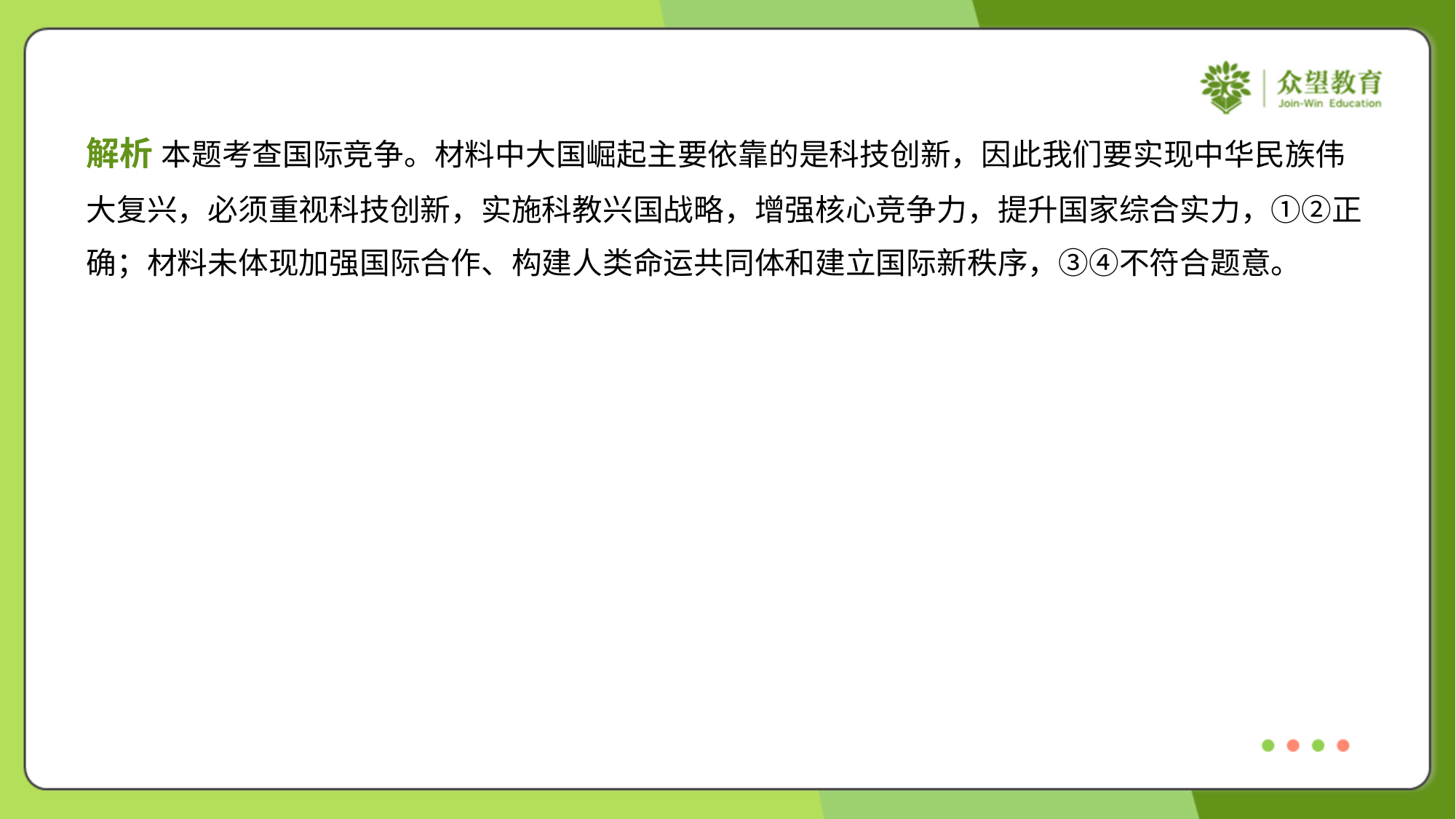

解析 本题考查国际竞争。材料中大国崛起主要依靠的是科技创新，因此我们要实现中华民族伟
大复兴，必须重视科技创新，实施科教兴国战略，增强核心竞争力，提升国家综合实力，①②正
确；材料未体现加强国际合作、构建人类命运共同体和建立国际新秩序，③④不符合题意。